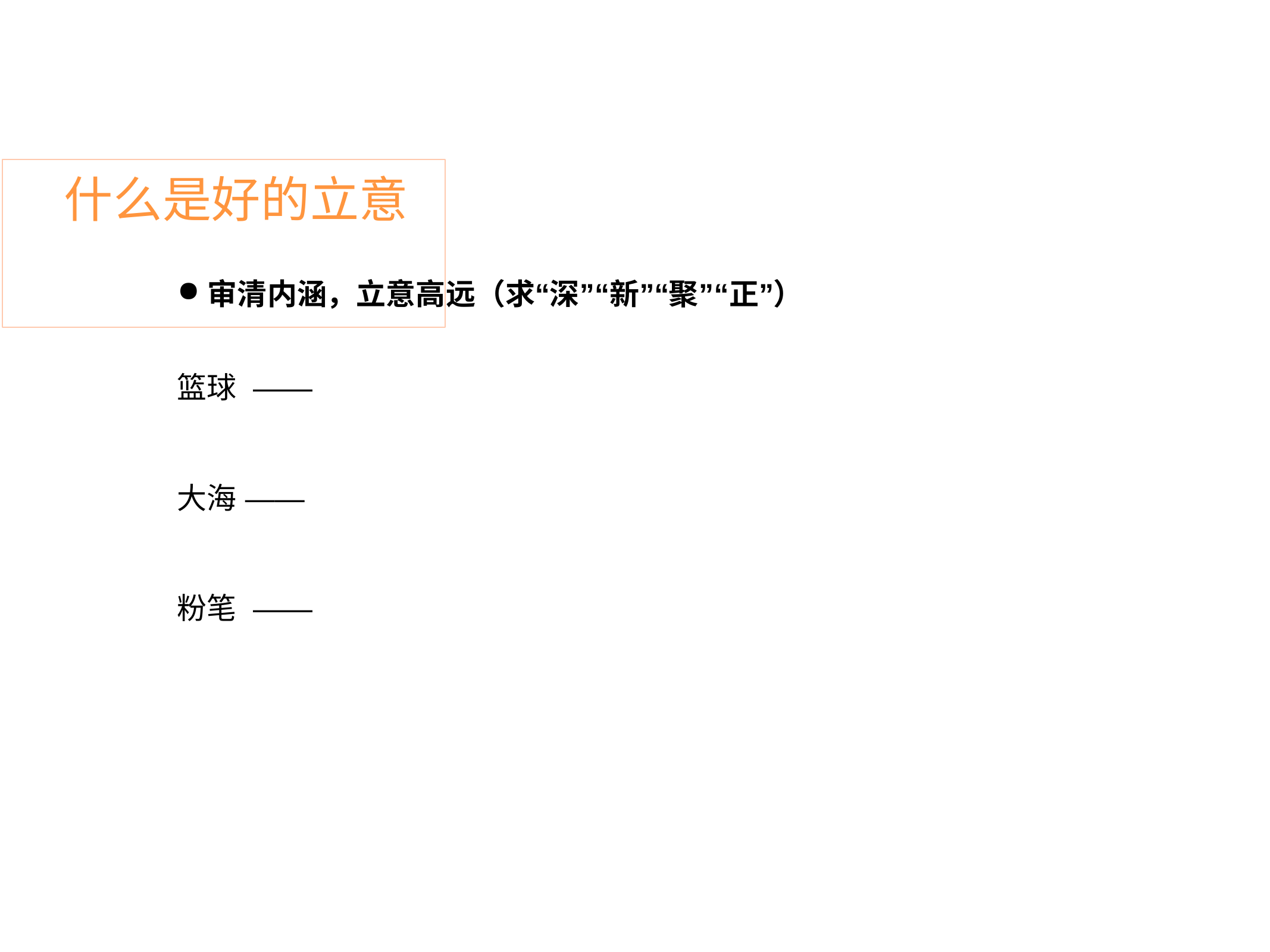

# 什么是好的立意
审清内涵，立意高远（求“深”“新”“聚”“正”）

篮球	——

大海 ——

粉笔	——